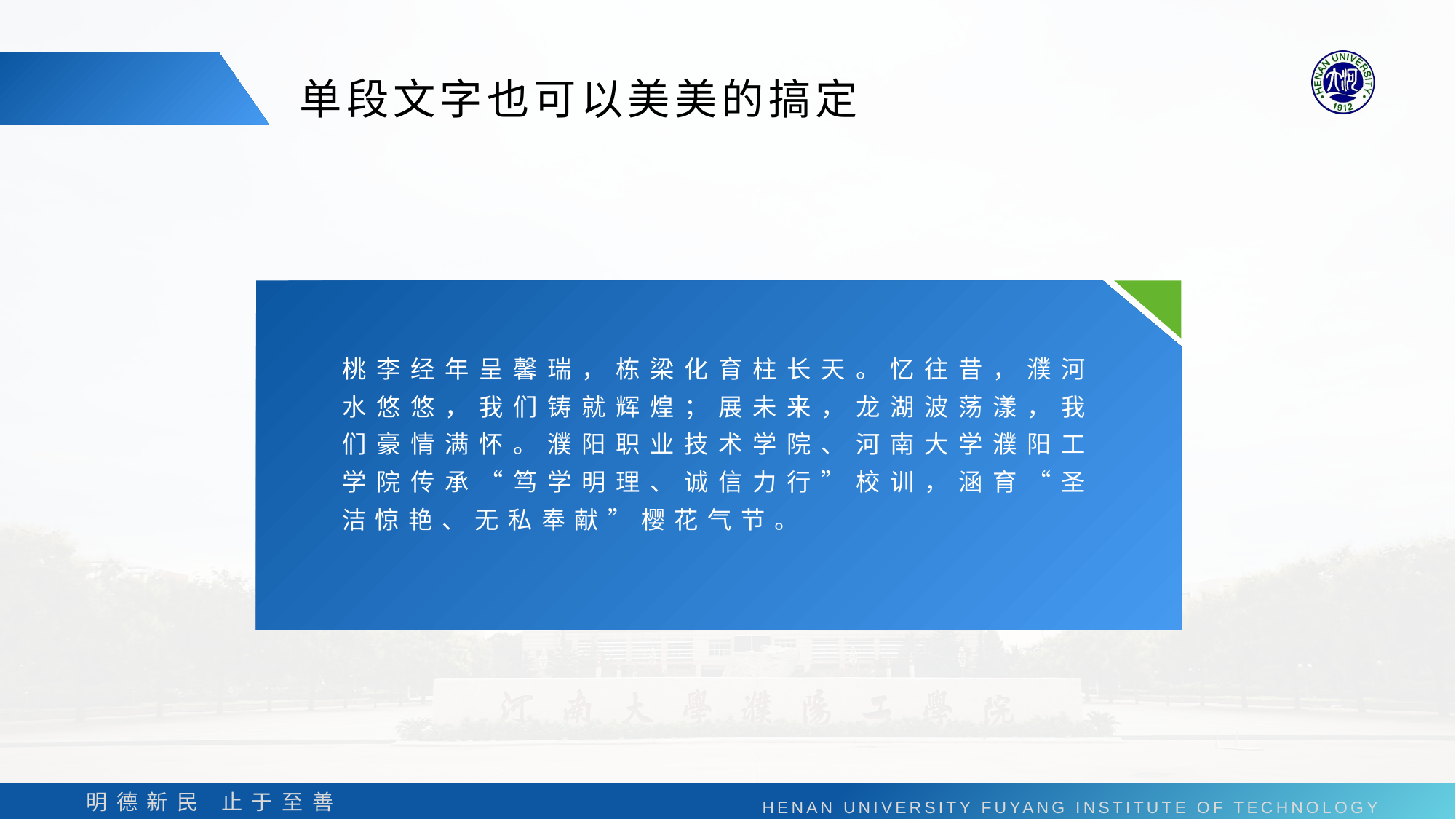

单段文字也可以美美的搞定
桃李经年呈馨瑞，栋梁化育柱长天。忆往昔，濮河水悠悠，我们铸就辉煌；展未来，龙湖波荡漾，我们豪情满怀。濮阳职业技术学院、河南大学濮阳工学院传承“笃学明理、诚信力行”校训，涵育“圣洁惊艳、无私奉献”樱花气节。